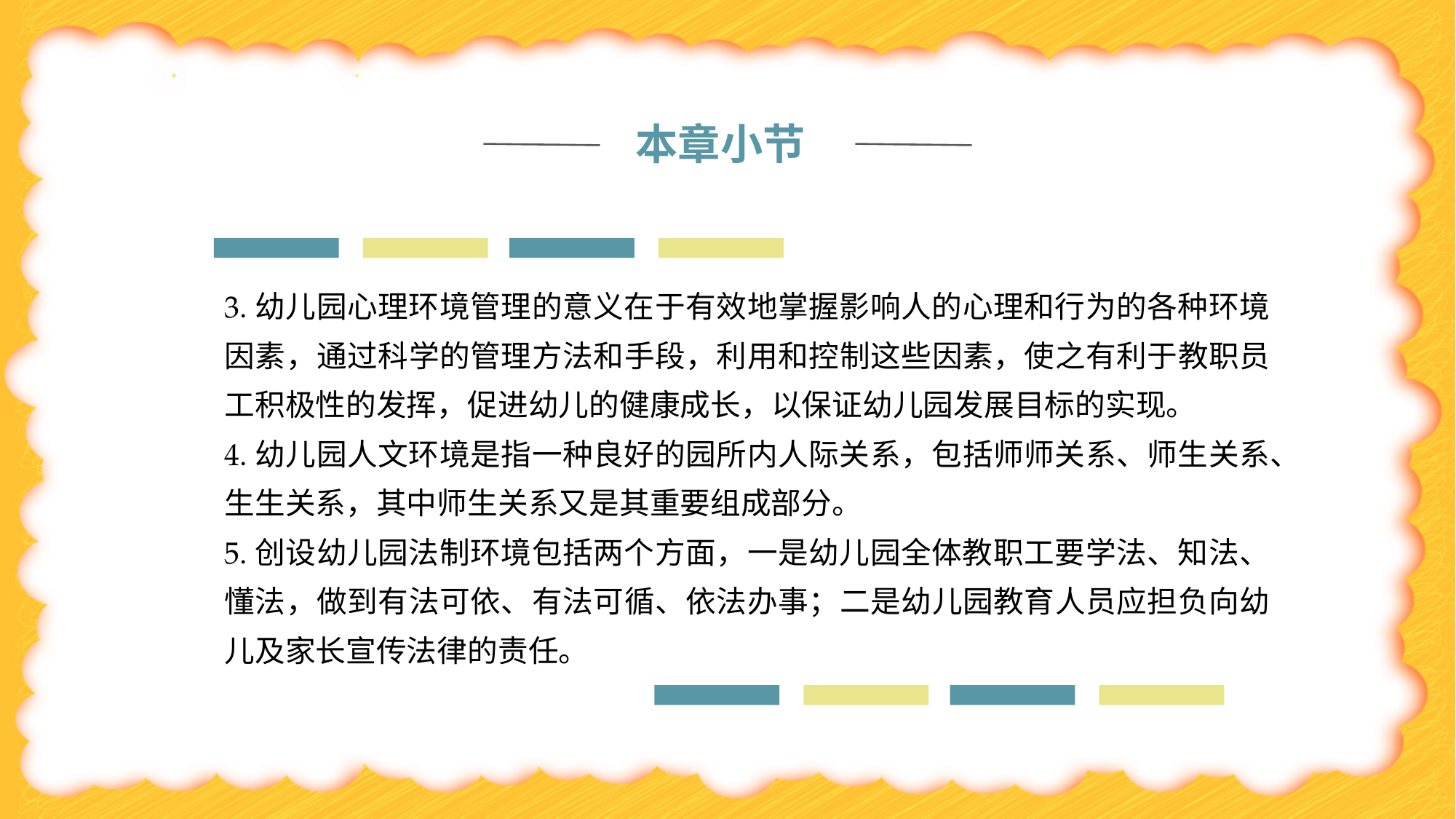

本章小节

3.幼儿园心理环境管理的意义在于有效地掌握影响人的心理和行为的各种环境因素，通过科学的管理方法和手段，利用和控制这些因素，使之有利于教职员工积极性的发挥，促进幼儿的健康成长，以保证幼儿园发展目标的实现。
4.幼儿园人文环境是指一种良好的园所内人际关系，包括师师关系、师生关系、生生关系，其中师生关系又是其重要组成部分。
5.创设幼儿园法制环境包括两个方面，一是幼儿园全体教职工要学法、知法、懂法，做到有法可依、有法可循、依法办事；二是幼儿园教育人员应担负向幼儿及家长宣传法律的责任。